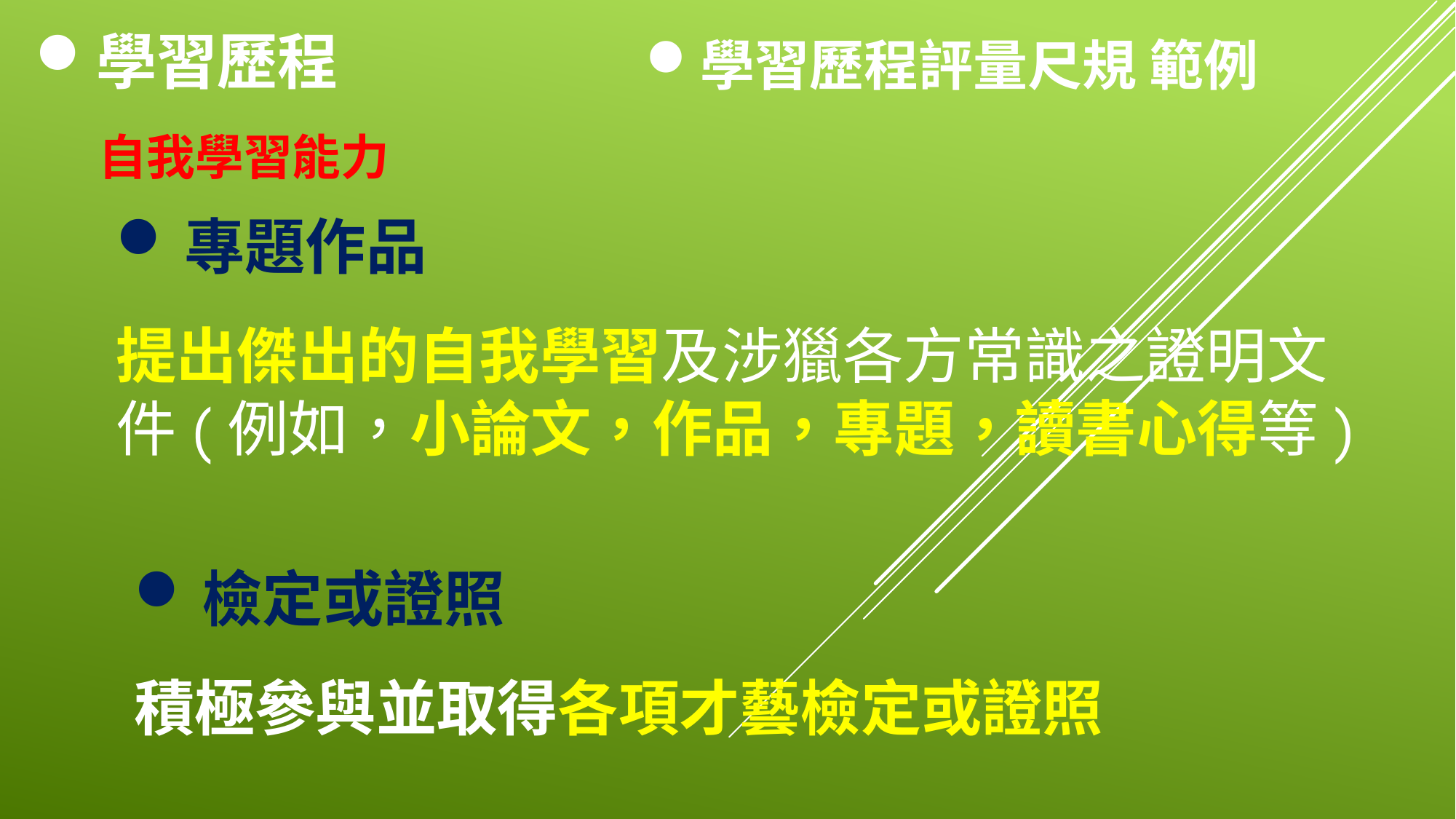

學習歷程
學習歷程評量尺規 範例
自我學習能力
專題作品

提出傑出的自我學習及涉獵各方常識之證明文件(例如，小論文，作品，專題，讀書心得等)
檢定或證照

積極參與並取得各項才藝檢定或證照